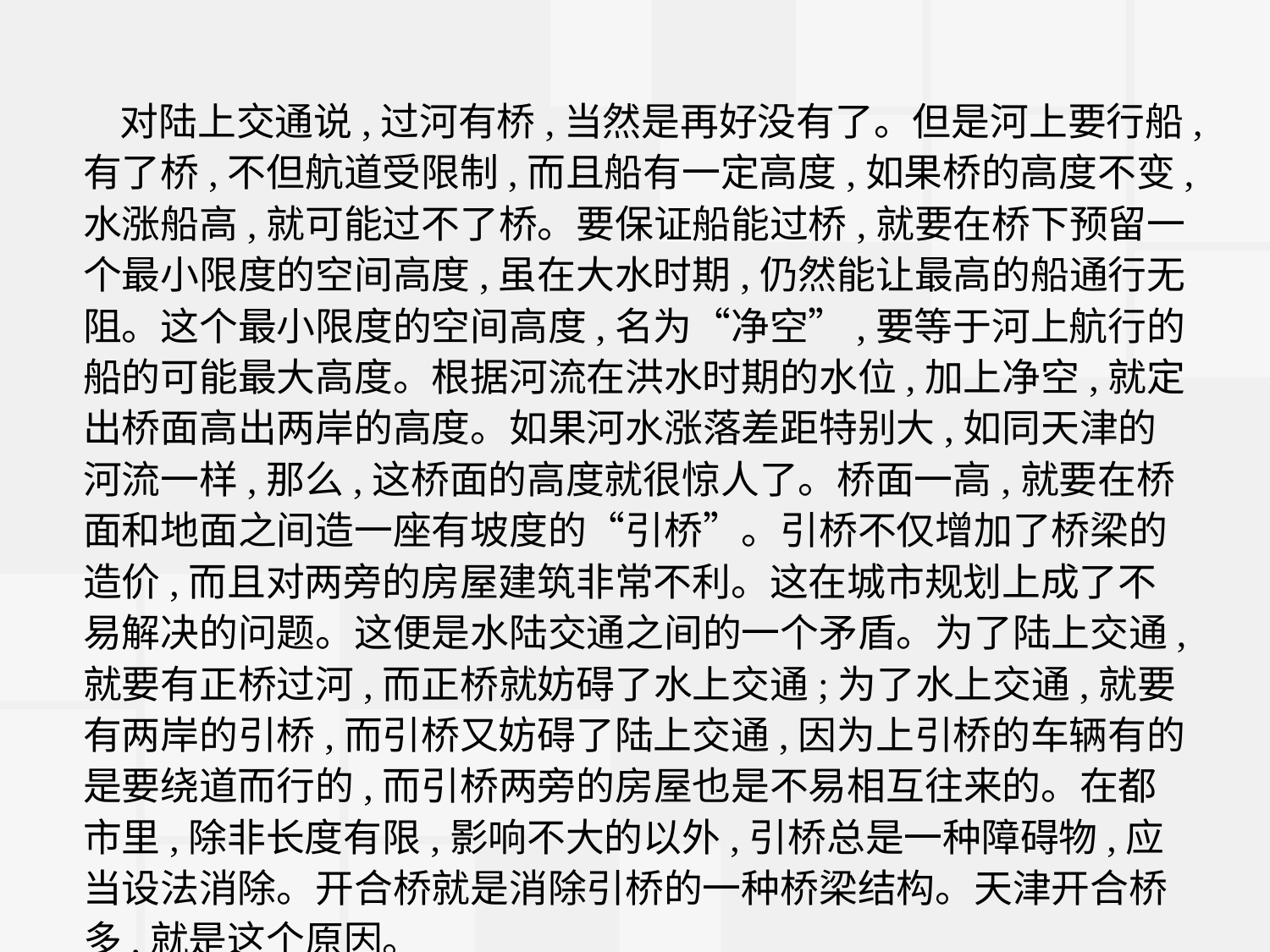

对陆上交通说,过河有桥,当然是再好没有了。但是河上要行船,有了桥,不但航道受限制,而且船有一定高度,如果桥的高度不变,水涨船高,就可能过不了桥。要保证船能过桥,就要在桥下预留一个最小限度的空间高度,虽在大水时期,仍然能让最高的船通行无阻。这个最小限度的空间高度,名为“净空”,要等于河上航行的船的可能最大高度。根据河流在洪水时期的水位,加上净空,就定出桥面高出两岸的高度。如果河水涨落差距特别大,如同天津的河流一样,那么,这桥面的高度就很惊人了。桥面一高,就要在桥面和地面之间造一座有坡度的“引桥”。引桥不仅增加了桥梁的造价,而且对两旁的房屋建筑非常不利。这在城市规划上成了不易解决的问题。这便是水陆交通之间的一个矛盾。为了陆上交通,就要有正桥过河,而正桥就妨碍了水上交通;为了水上交通,就要有两岸的引桥,而引桥又妨碍了陆上交通,因为上引桥的车辆有的是要绕道而行的,而引桥两旁的房屋也是不易相互往来的。在都市里,除非长度有限,影响不大的以外,引桥总是一种障碍物,应当设法消除。开合桥就是消除引桥的一种桥梁结构。天津开合桥多,就是这个原因。